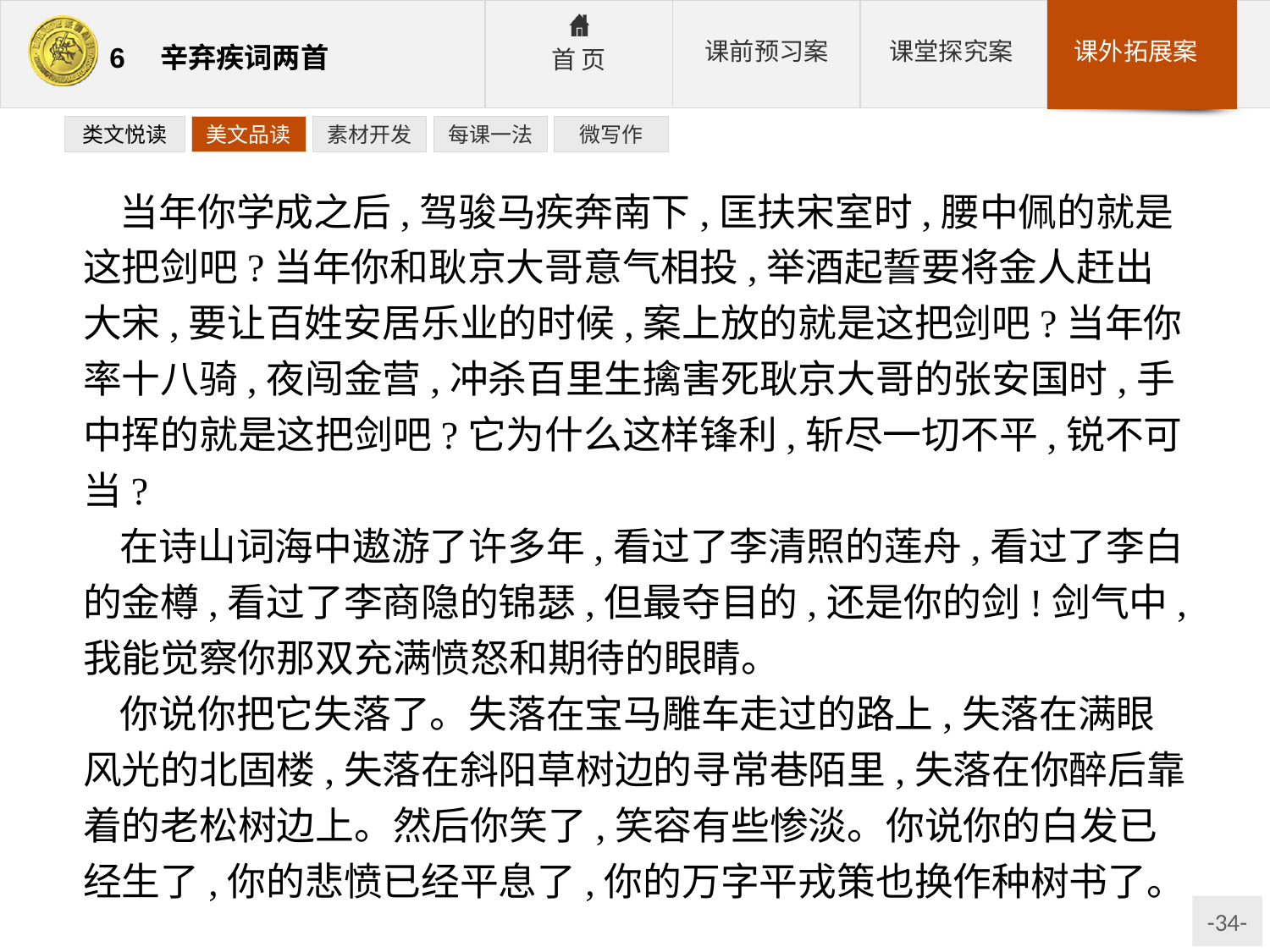

类文悦读
美文品读
素材开发
每课一法
微写作
当年你学成之后,驾骏马疾奔南下,匡扶宋室时,腰中佩的就是这把剑吧?当年你和耿京大哥意气相投,举酒起誓要将金人赶出大宋,要让百姓安居乐业的时候,案上放的就是这把剑吧?当年你率十八骑,夜闯金营,冲杀百里生擒害死耿京大哥的张安国时,手中挥的就是这把剑吧?它为什么这样锋利,斩尽一切不平,锐不可当?
在诗山词海中遨游了许多年,看过了李清照的莲舟,看过了李白的金樽,看过了李商隐的锦瑟,但最夺目的,还是你的剑!剑气中,我能觉察你那双充满愤怒和期待的眼睛。
你说你把它失落了。失落在宝马雕车走过的路上,失落在满眼风光的北固楼,失落在斜阳草树边的寻常巷陌里,失落在你醉后靠着的老松树边上。然后你笑了,笑容有些惨淡。你说你的白发已经生了,你的悲愤已经平息了,你的万字平戎策也换作种树书了。